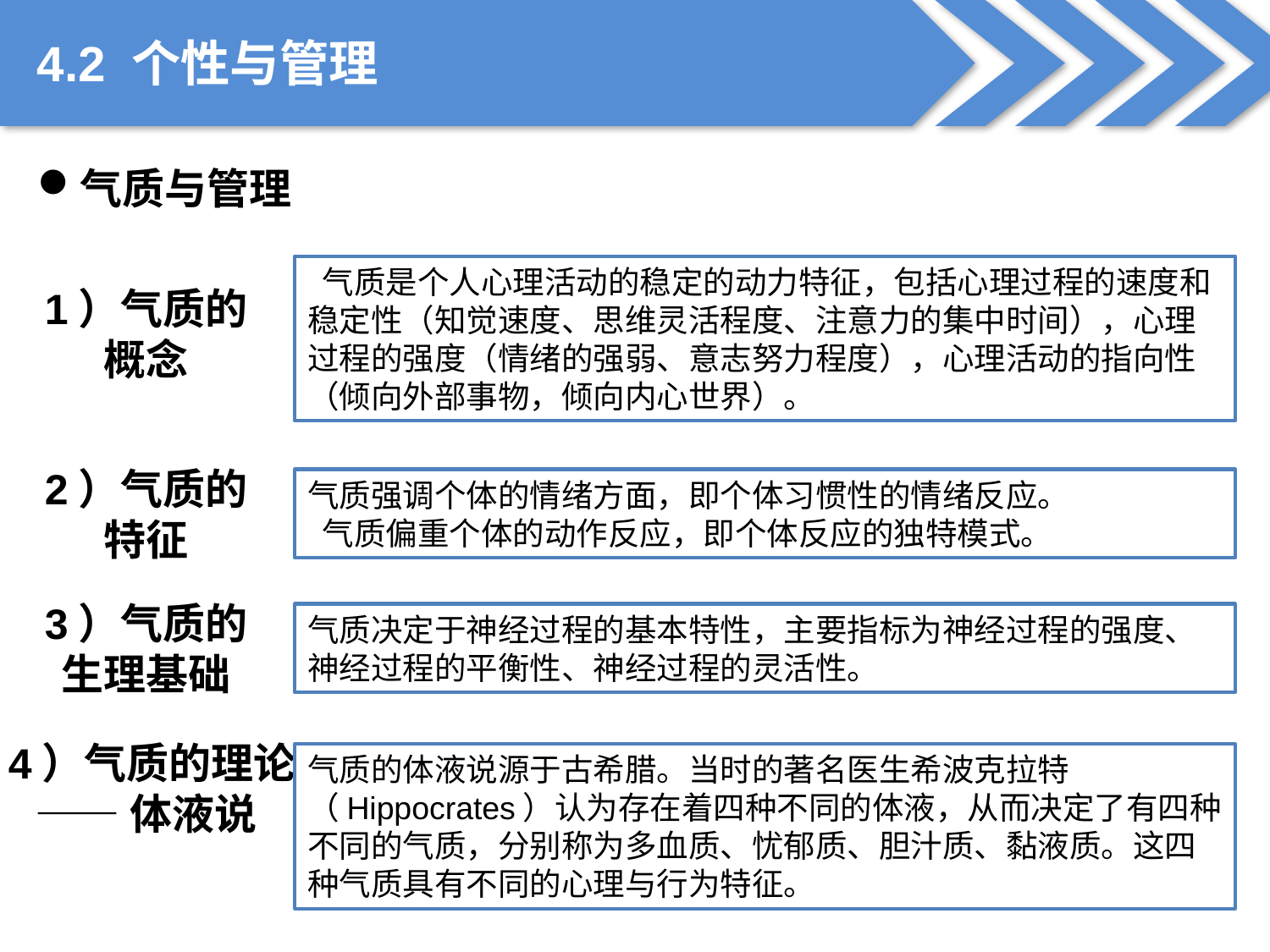

4.2 个性与管理
气质与管理
 气质是个人心理活动的稳定的动力特征，包括心理过程的速度和稳定性（知觉速度、思维灵活程度、注意力的集中时间），心理过程的强度（情绪的强弱、意志努力程度），心理活动的指向性（倾向外部事物，倾向内心世界）。
1）气质的
概念
2）气质的
特征
气质强调个体的情绪方面，即个体习惯性的情绪反应。
 气质偏重个体的动作反应，即个体反应的独特模式。
3）气质的
生理基础
气质决定于神经过程的基本特性，主要指标为神经过程的强度、神经过程的平衡性、神经过程的灵活性。
 4）气质的理论
——体液说
气质的体液说源于古希腊。当时的著名医生希波克拉特（Hippocrates）认为存在着四种不同的体液，从而决定了有四种不同的气质，分别称为多血质、忧郁质、胆汁质、黏液质。这四种气质具有不同的心理与行为特征。